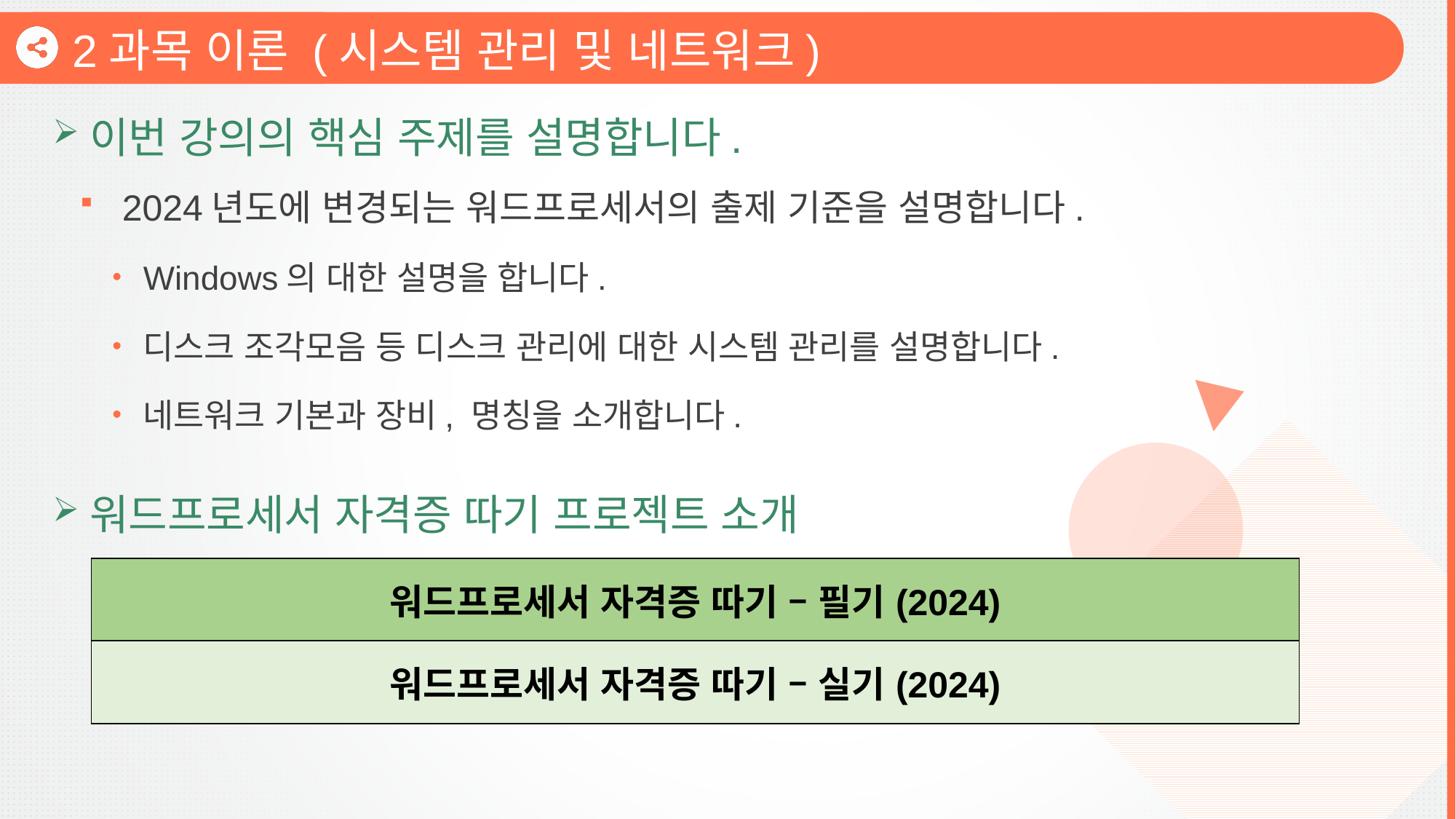

2과목 이론 (시스템 관리 및 네트워크)
이번 강의의 핵심 주제를 설명합니다.
2024년도에 변경되는 워드프로세서의 출제 기준을 설명합니다.
Windows의 대한 설명을 합니다.
디스크 조각모음 등 디스크 관리에 대한 시스템 관리를 설명합니다.
네트워크 기본과 장비, 명칭을 소개합니다.
워드프로세서 자격증 따기 프로젝트 소개
| 워드프로세서 자격증 따기 – 필기(2024) |
| --- |
| 워드프로세서 자격증 따기 – 실기(2024) |